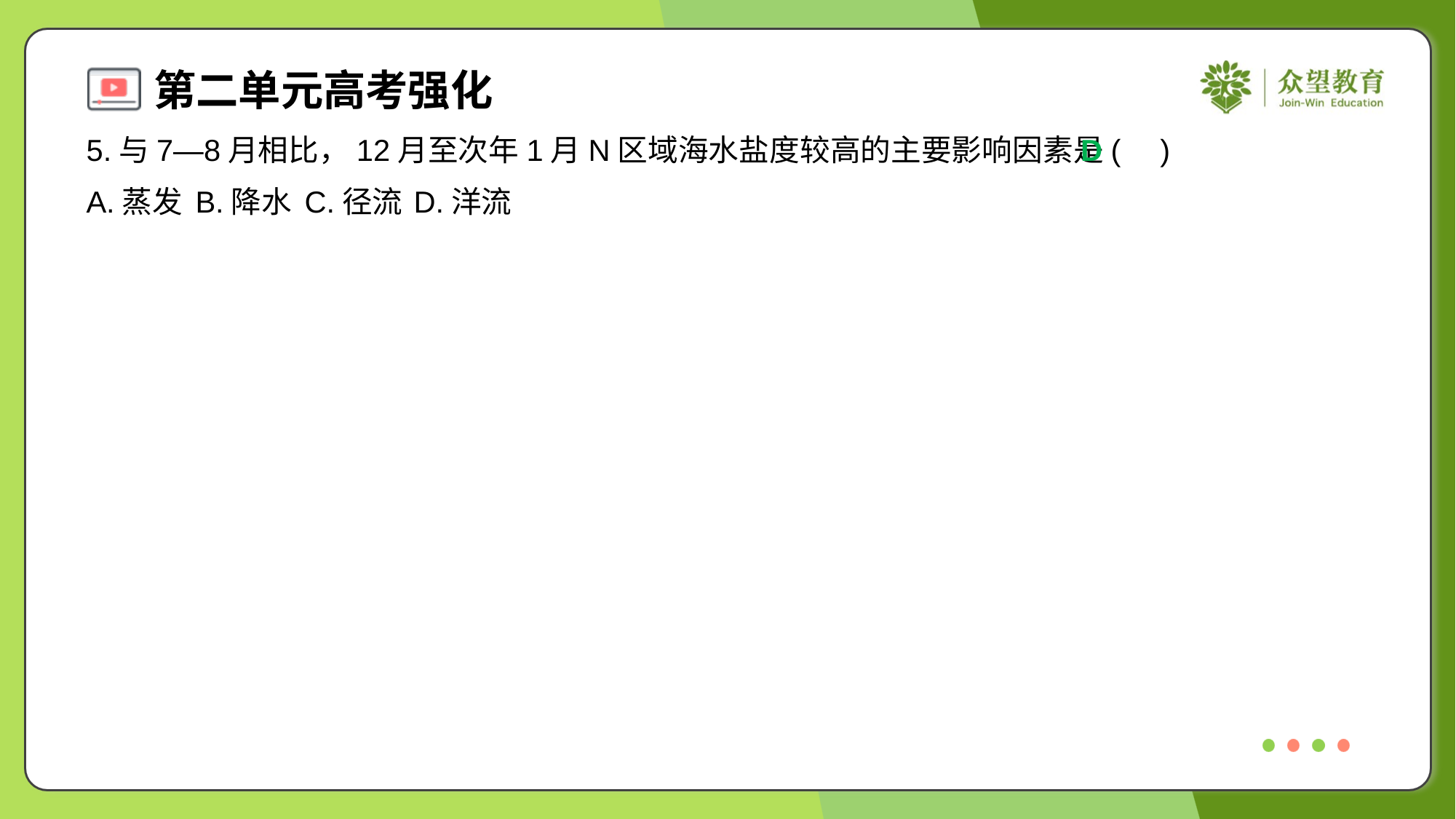

5.与7—8月相比，12月至次年1月N区域海水盐度较高的主要影响因素是(     )
D
A.蒸发	B.降水	C.径流	D.洋流